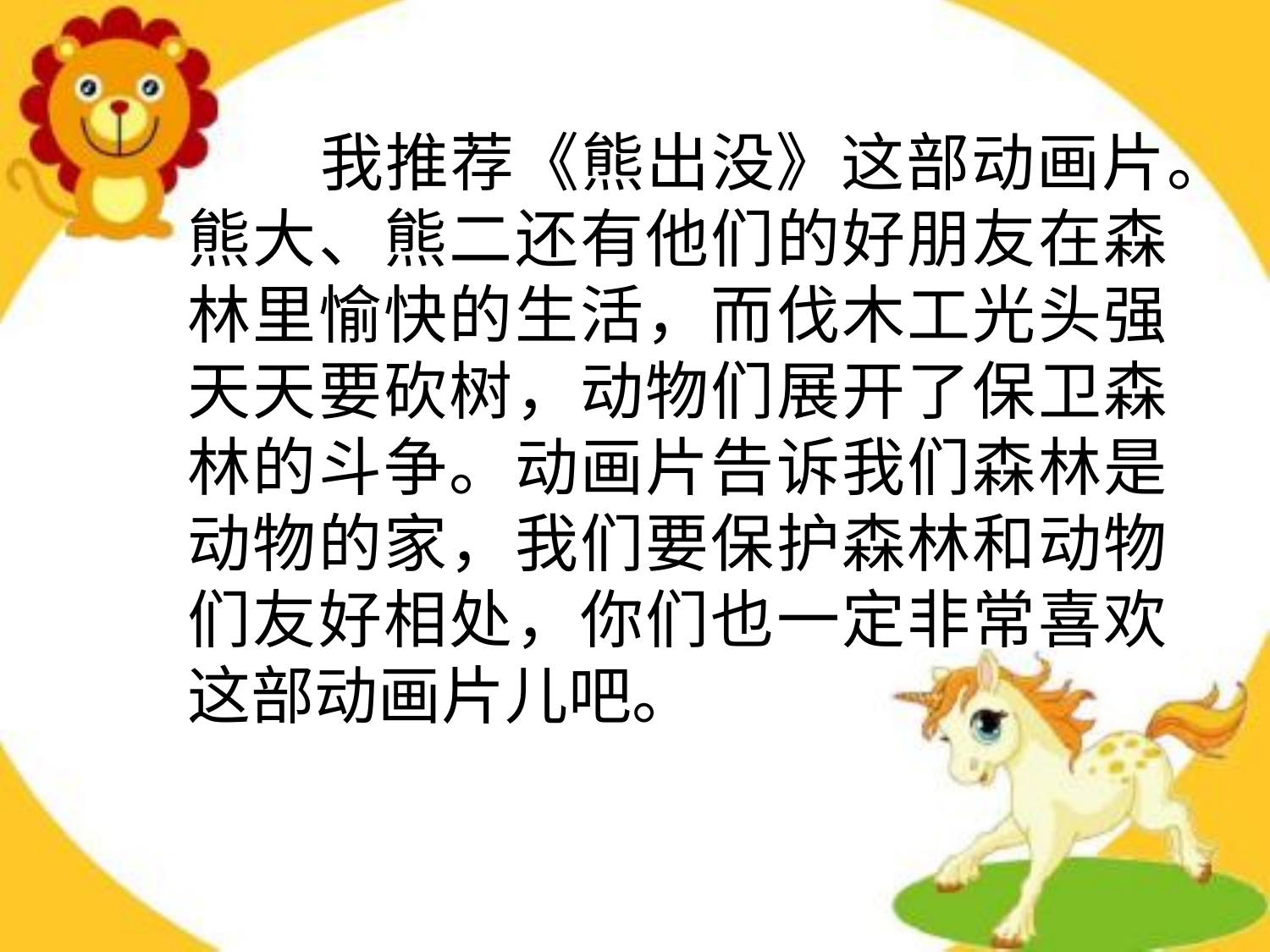

我推荐《熊出没》这部动画片。熊大、熊二还有他们的好朋友在森林里愉快的生活，而伐木工光头强天天要砍树，动物们展开了保卫森林的斗争。动画片告诉我们森林是动物的家，我们要保护森林和动物们友好相处，你们也一定非常喜欢这部动画片儿吧。